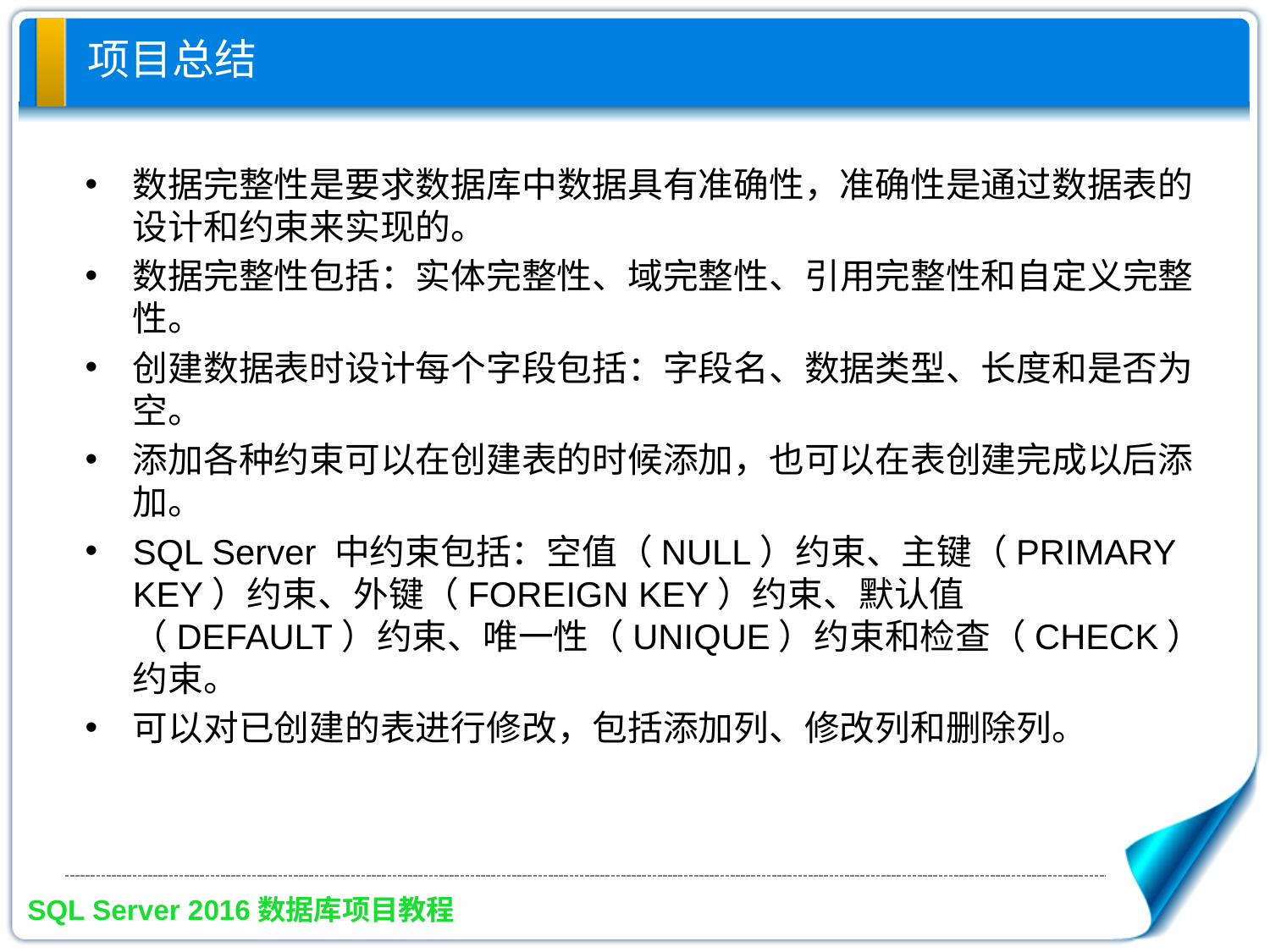

# 项目总结
数据完整性是要求数据库中数据具有准确性，准确性是通过数据表的设计和约束来实现的。
数据完整性包括：实体完整性、域完整性、引用完整性和自定义完整性。
创建数据表时设计每个字段包括：字段名、数据类型、长度和是否为空。
添加各种约束可以在创建表的时候添加，也可以在表创建完成以后添加。
SQL Server 中约束包括：空值（NULL）约束、主键（PRIMARY KEY）约束、外键（FOREIGN KEY）约束、默认值（DEFAULT）约束、唯一性（UNIQUE）约束和检查（CHECK）约束。
可以对已创建的表进行修改，包括添加列、修改列和删除列。